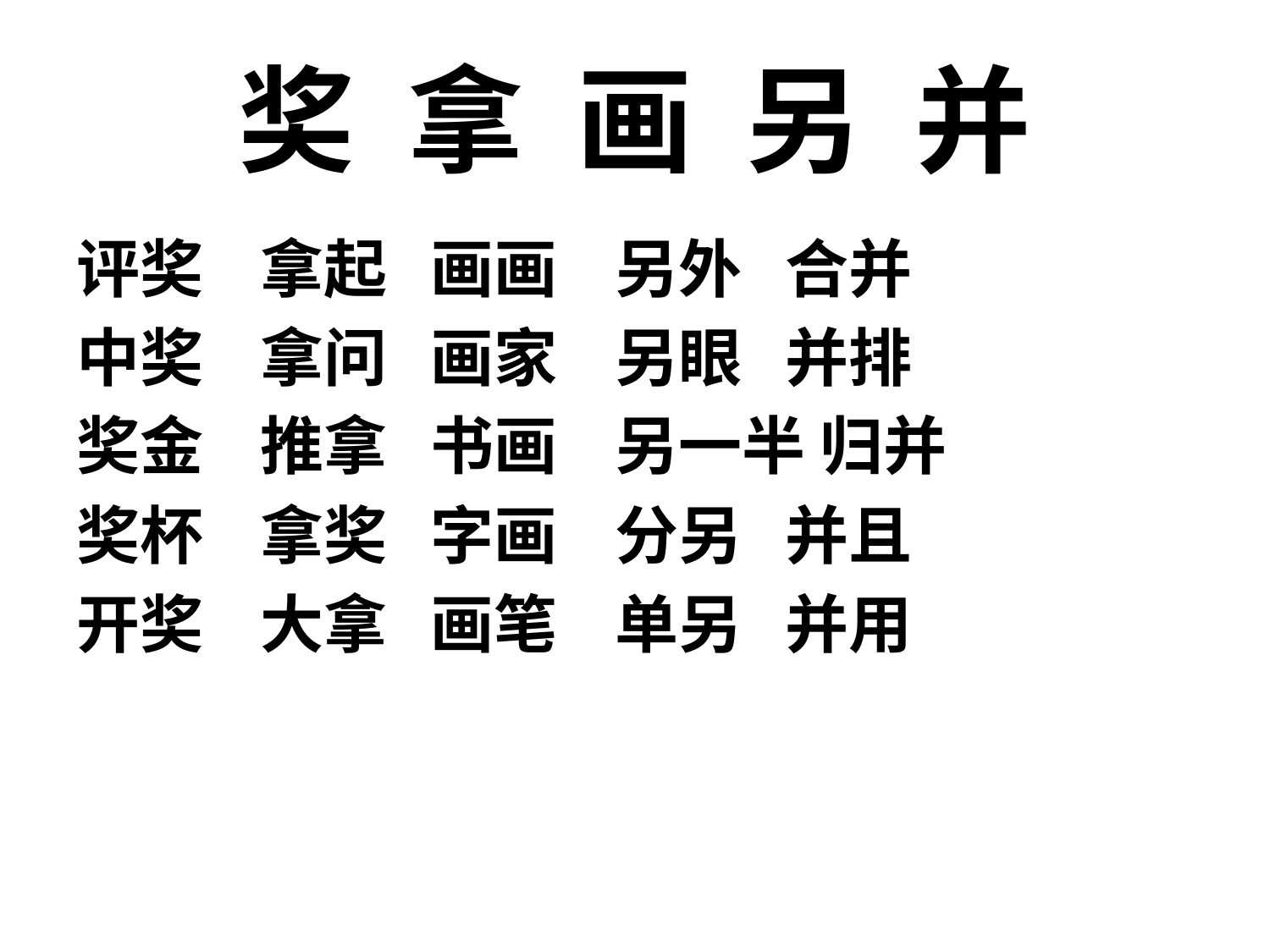

# 奖  拿  画  另  并
评奖    拿起   画画    另外   合并
中奖    拿问   画家    另眼   并排
奖金    推拿   书画    另一半 归并
奖杯    拿奖   字画    分另   并且
开奖    大拿   画笔    单另   并用